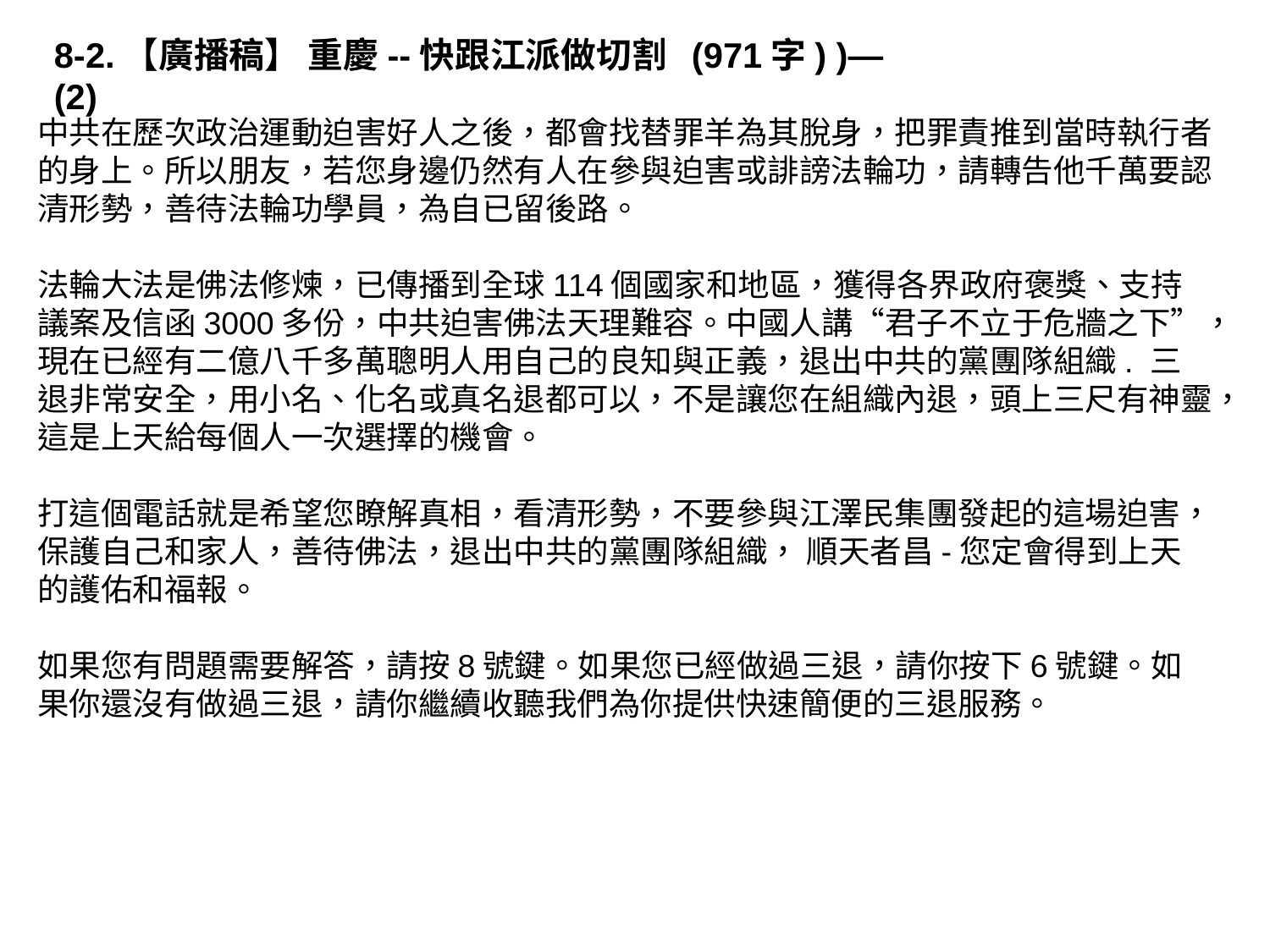

8-2.【廣播稿】 重慶--快跟江派做切割  (971字) )—(2)
中共在歷次政治運動迫害好人之後，都會找替罪羊為其脫身，把罪責推到當時執行者的身上。所以朋友，若您身邊仍然有人在參與迫害或誹謗法輪功，請轉告他千萬要認清形勢，善待法輪功學員，為自已留後路。

法輪大法是佛法修煉，已傳播到全球114個國家和地區，獲得各界政府褒獎、支持議案及信函3000多份，中共迫害佛法天理難容。中國人講“君子不立于危牆之下”，現在已經有二億八千多萬聰明人用自己的良知與正義，退出中共的黨團隊組織. 三退非常安全，用小名、化名或真名退都可以，不是讓您在組織內退，頭上三尺有神靈，這是上天給每個人一次選擇的機會。

打這個電話就是希望您瞭解真相，看清形勢，不要參與江澤民集團發起的這場迫害，保護自己和家人，善待佛法，退出中共的黨團隊組織， 順天者昌-您定會得到上天的護佑和福報。

如果您有問題需要解答，請按8號鍵。如果您已經做過三退，請你按下6號鍵。如果你還沒有做過三退，請你繼續收聽我們為你提供快速簡便的三退服務。